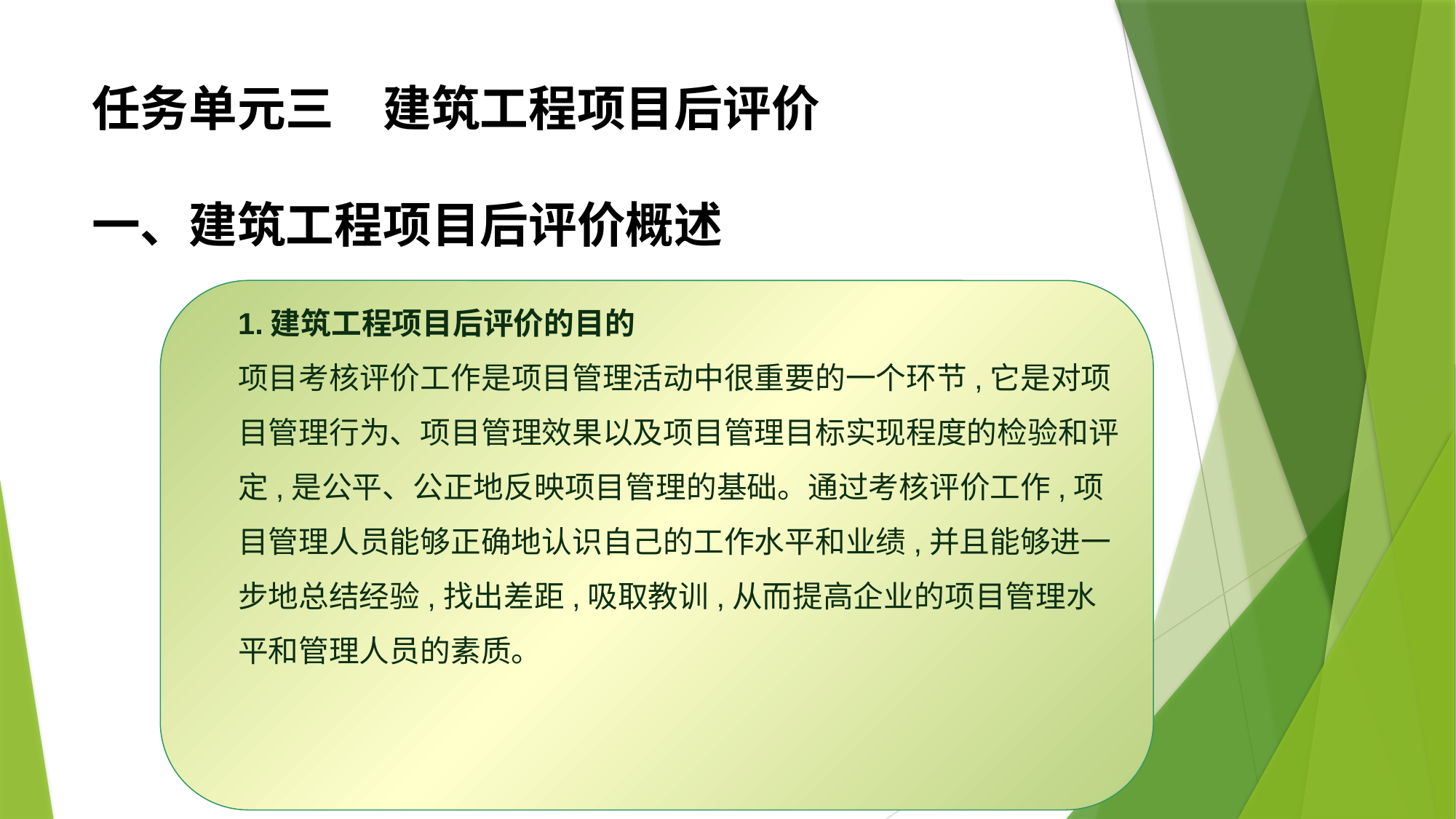

任务单元三　建筑工程项目后评价
一、建筑工程项目后评价概述

1.建筑工程项目后评价的目的
项目考核评价工作是项目管理活动中很重要的一个环节,它是对项目管理行为、项目管理效果以及项目管理目标实现程度的检验和评定,是公平、公正地反映项目管理的基础。通过考核评价工作,项目管理人员能够正确地认识自己的工作水平和业绩,并且能够进一步地总结经验,找出差距,吸取教训,从而提高企业的项目管理水平和管理人员的素质。